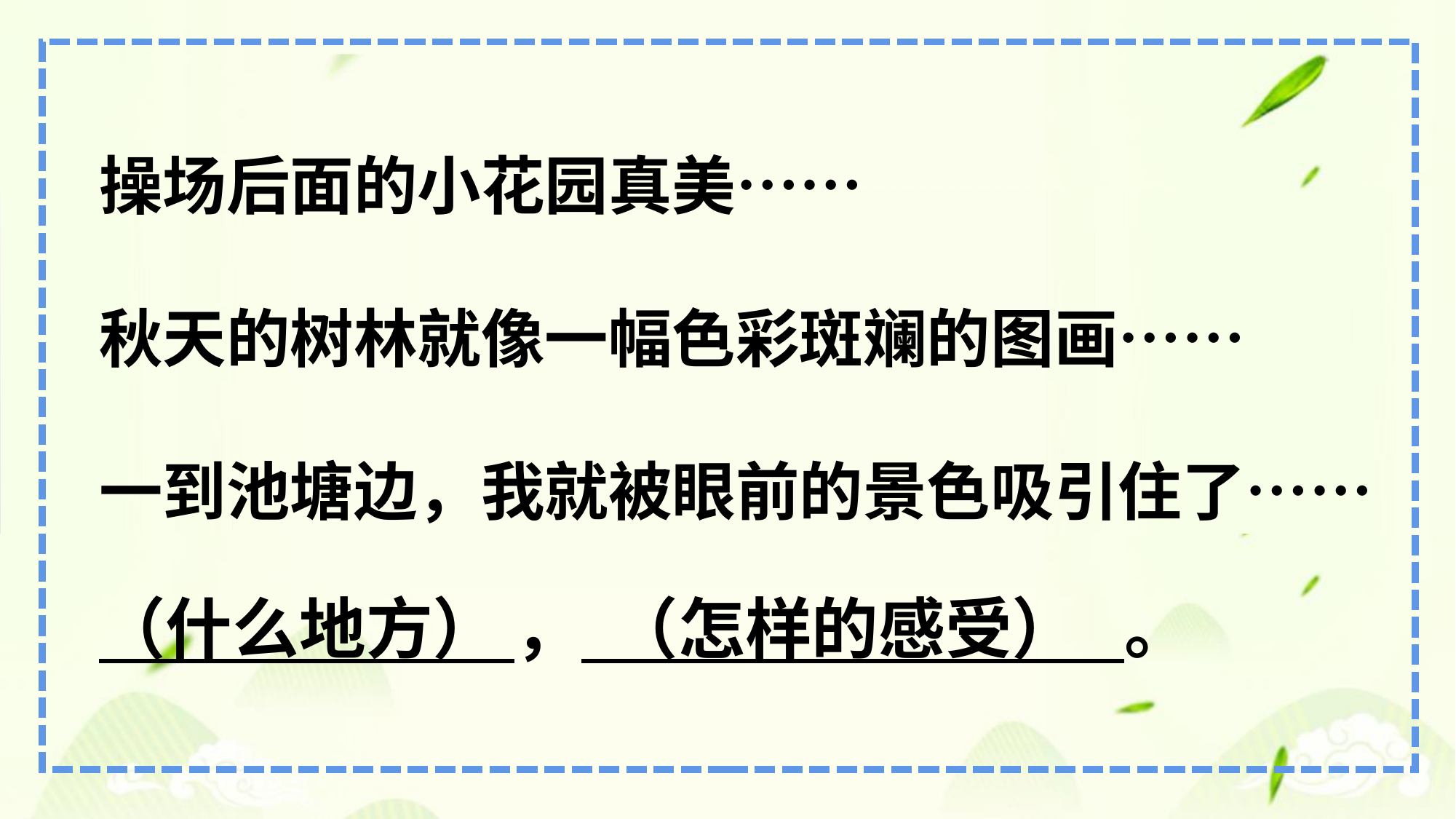

操场后面的小花园真美……

秋天的树林就像一幅色彩斑斓的图画……

一到池塘边，我就被眼前的景色吸引住了……
（什么地方） ，  （怎样的感受）   。